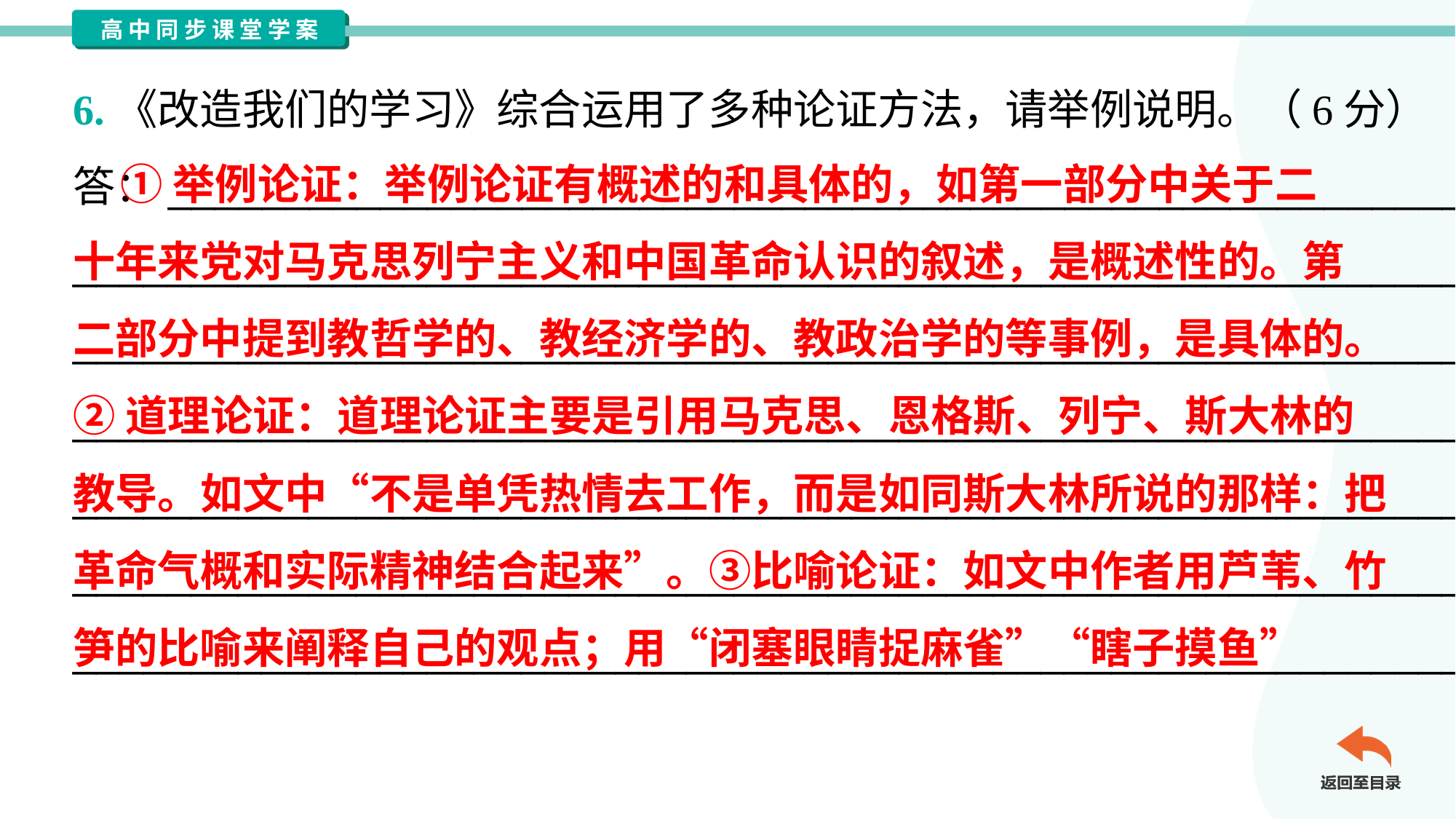

6.《改造我们的学习》综合运用了多种论证方法，请举例说明。（6分）
答：_________________________________________________________
_____________________________________________________________
_____________________________________________________________
_____________________________________________________________
_____________________________________________________________
_____________________________________________________________
_____________________________________________________________
     ①举例论证：举例论证有概述的和具体的，如第一部分中关于二
十年来党对马克思列宁主义和中国革命认识的叙述，是概述性的。第
二部分中提到教哲学的、教经济学的、教政治学的等事例，是具体的。
②道理论证：道理论证主要是引用马克思、恩格斯、列宁、斯大林的
教导。如文中“不是单凭热情去工作，而是如同斯大林所说的那样：把
革命气概和实际精神结合起来”。③比喻论证：如文中作者用芦苇、竹
笋的比喻来阐释自己的观点；用“闭塞眼睛捉麻雀”“瞎子摸鱼”